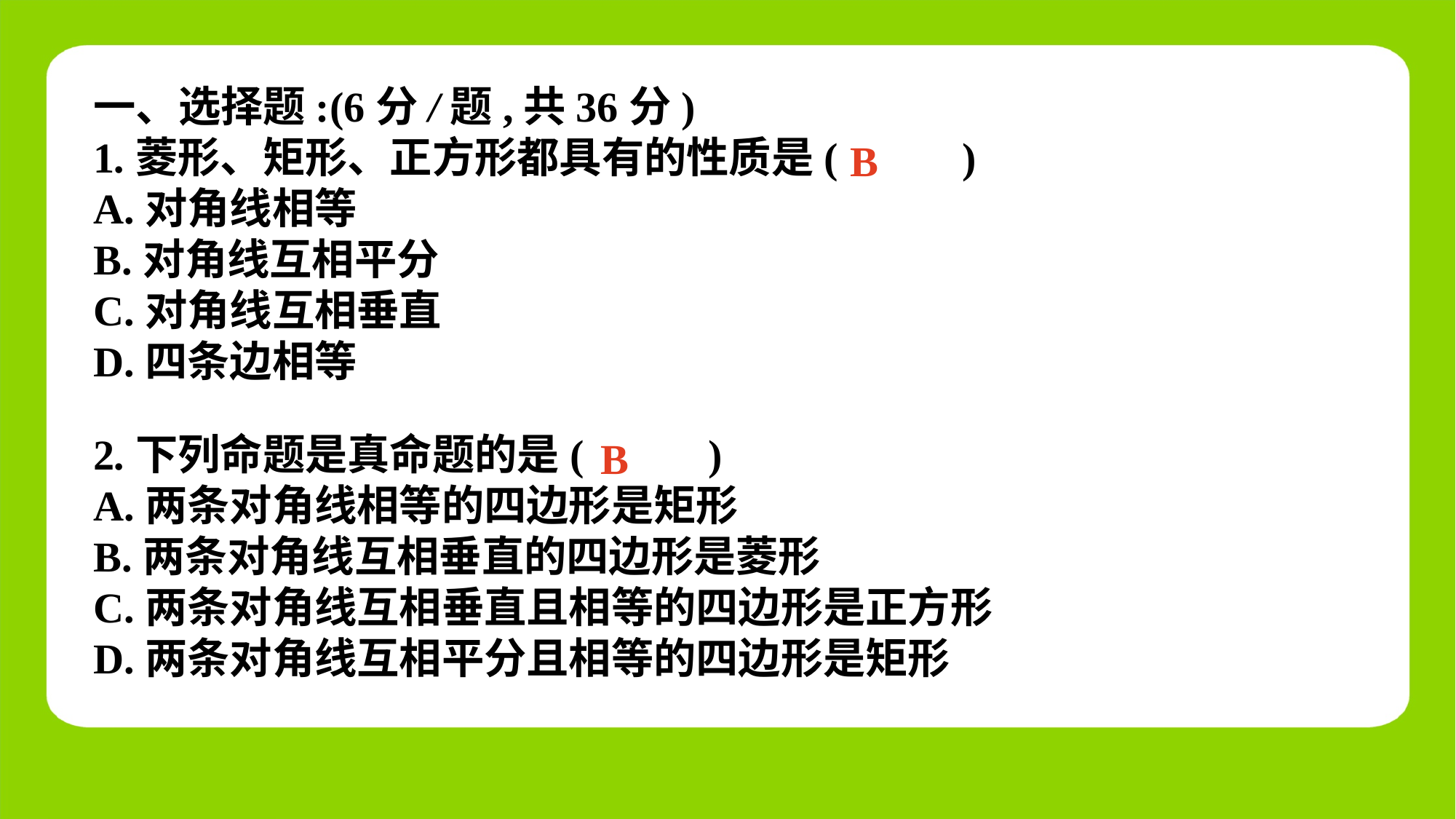

一、选择题:(6分/题,共36分)
1.菱形、矩形、正方形都具有的性质是(　  　)
A.对角线相等
B.对角线互相平分
C.对角线互相垂直
D.四条边相等
B
2.下列命题是真命题的是(　  　)
A.两条对角线相等的四边形是矩形
B.两条对角线互相垂直的四边形是菱形
C.两条对角线互相垂直且相等的四边形是正方形
D.两条对角线互相平分且相等的四边形是矩形
B